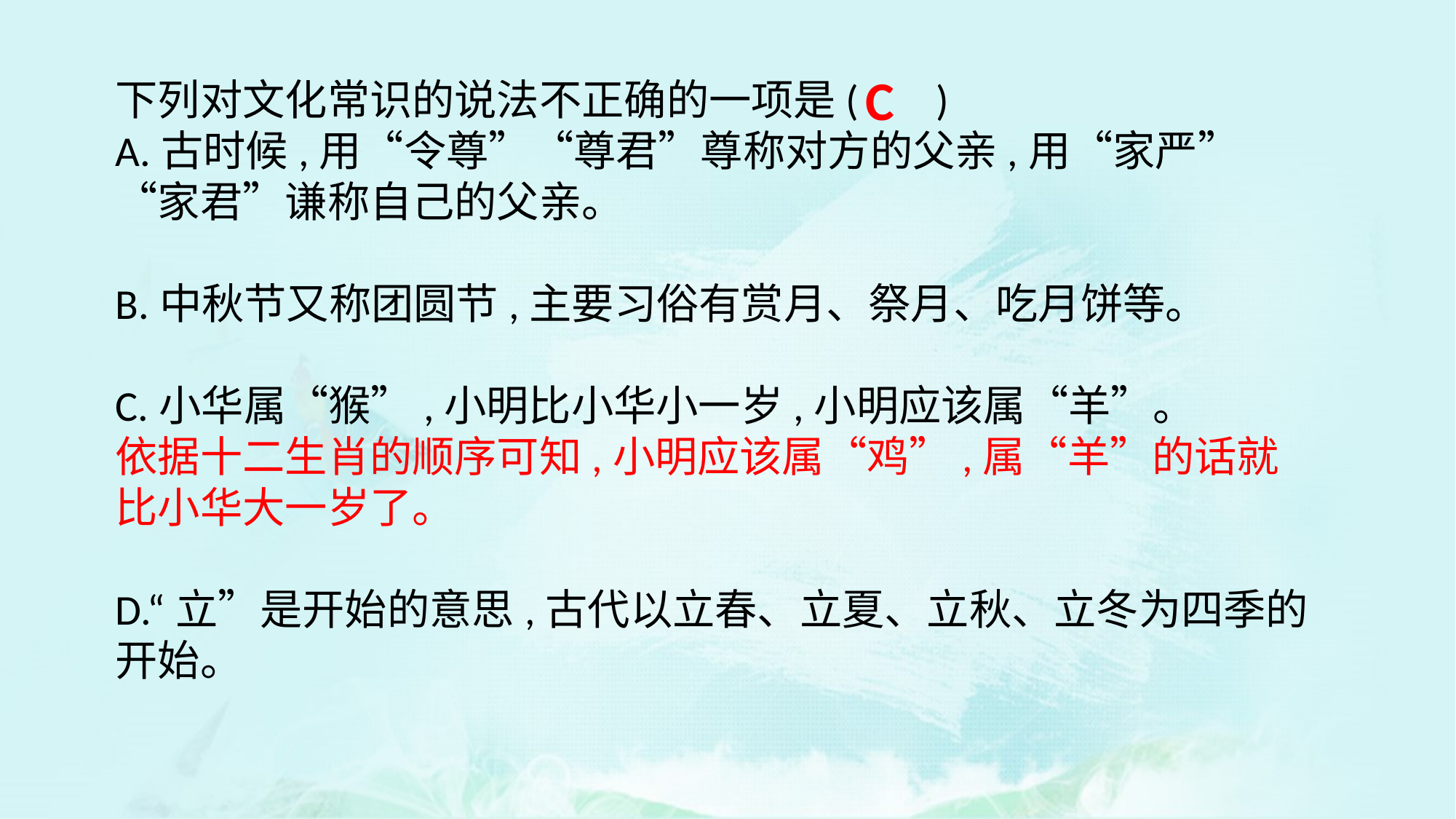

C
下列对文化常识的说法不正确的一项是(        )
A.古时候,用“令尊”“尊君”尊称对方的父亲,用“家严”“家君”谦称自己的父亲。
B.中秋节又称团圆节,主要习俗有赏月、祭月、吃月饼等。
C.小华属“猴”,小明比小华小一岁,小明应该属“羊”。
依据十二生肖的顺序可知,小明应该属“鸡”,属“羊”的话就比小华大一岁了。
D.“立”是开始的意思,古代以立春、立夏、立秋、立冬为四季的开始。